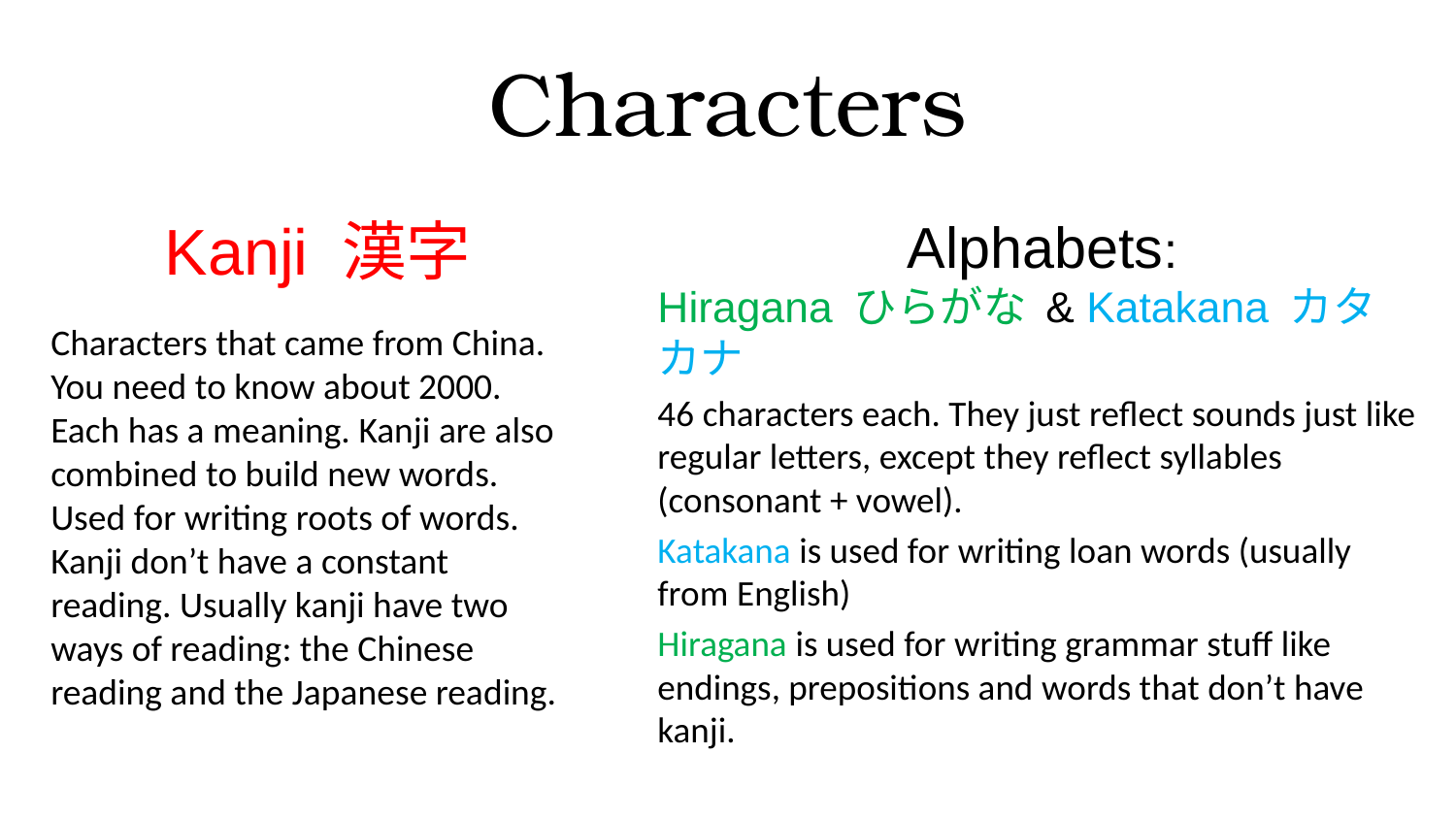

# Characters
     Kanji 漢字
                     Alphabets:
Hiragana ひらがな & Katakana カタカナ
46 characters each. They just reflect sounds just like regular letters, except they reflect syllables (consonant + vowel).
Katakana is used for writing loan words (usually from English)
Hiragana is used for writing grammar stuff like endings, prepositions and words that don’t have kanji.

Characters that came from China. You need to know about 2000. Each has a meaning. Kanji are also combined to build new words. Used for writing roots of words. Kanji don’t have a constant reading. Usually kanji have two ways of reading: the Chinese reading and the Japanese reading.